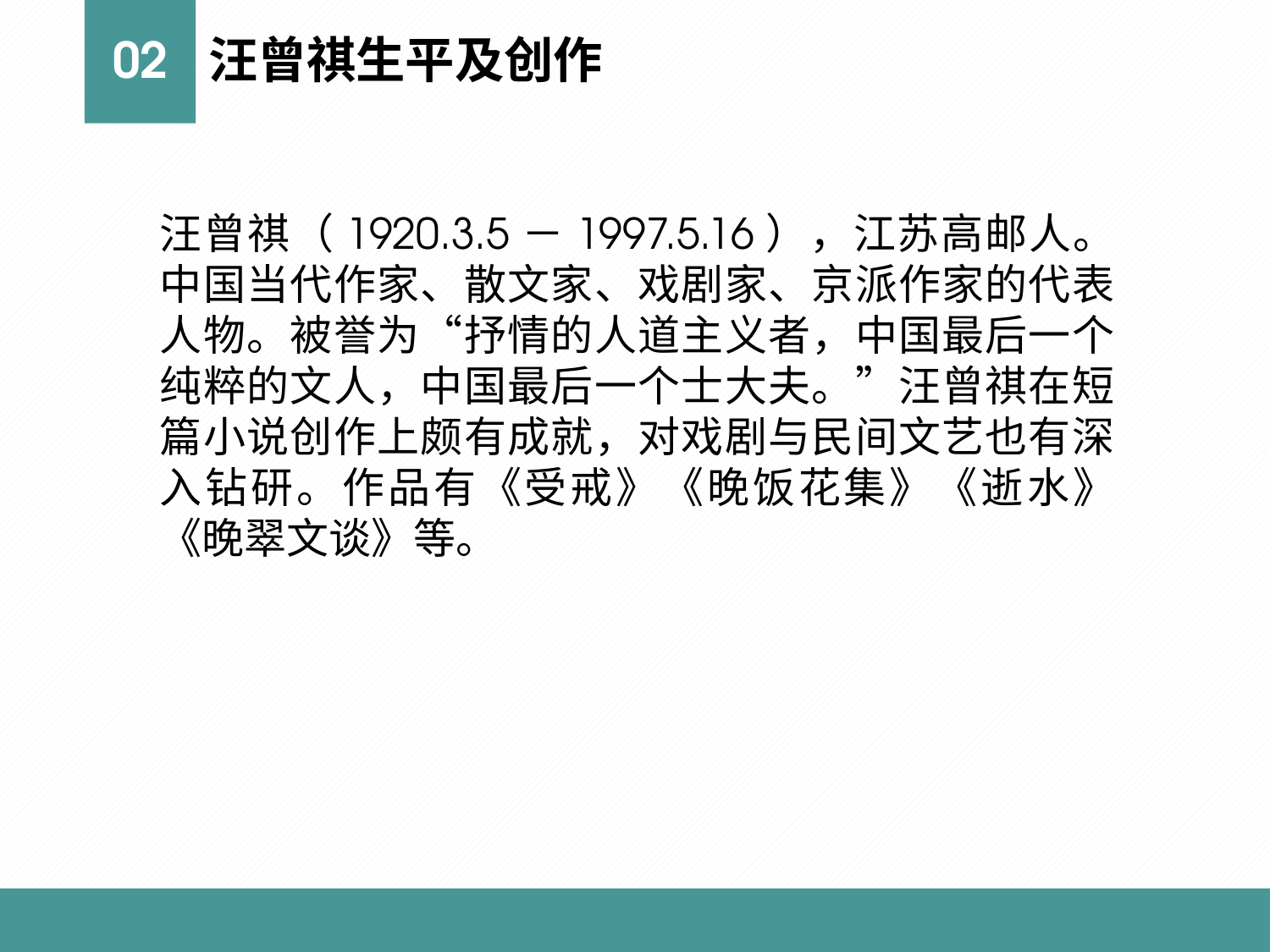

02
汪曾祺生平及创作
汪曾祺（1920.3.5－1997.5.16），江苏高邮人。中国当代作家、散文家、戏剧家、京派作家的代表人物。被誉为“抒情的人道主义者，中国最后一个纯粹的文人，中国最后一个士大夫。”汪曾祺在短篇小说创作上颇有成就，对戏剧与民间文艺也有深入钻研。作品有《受戒》《晚饭花集》《逝水》《晚翠文谈》等。